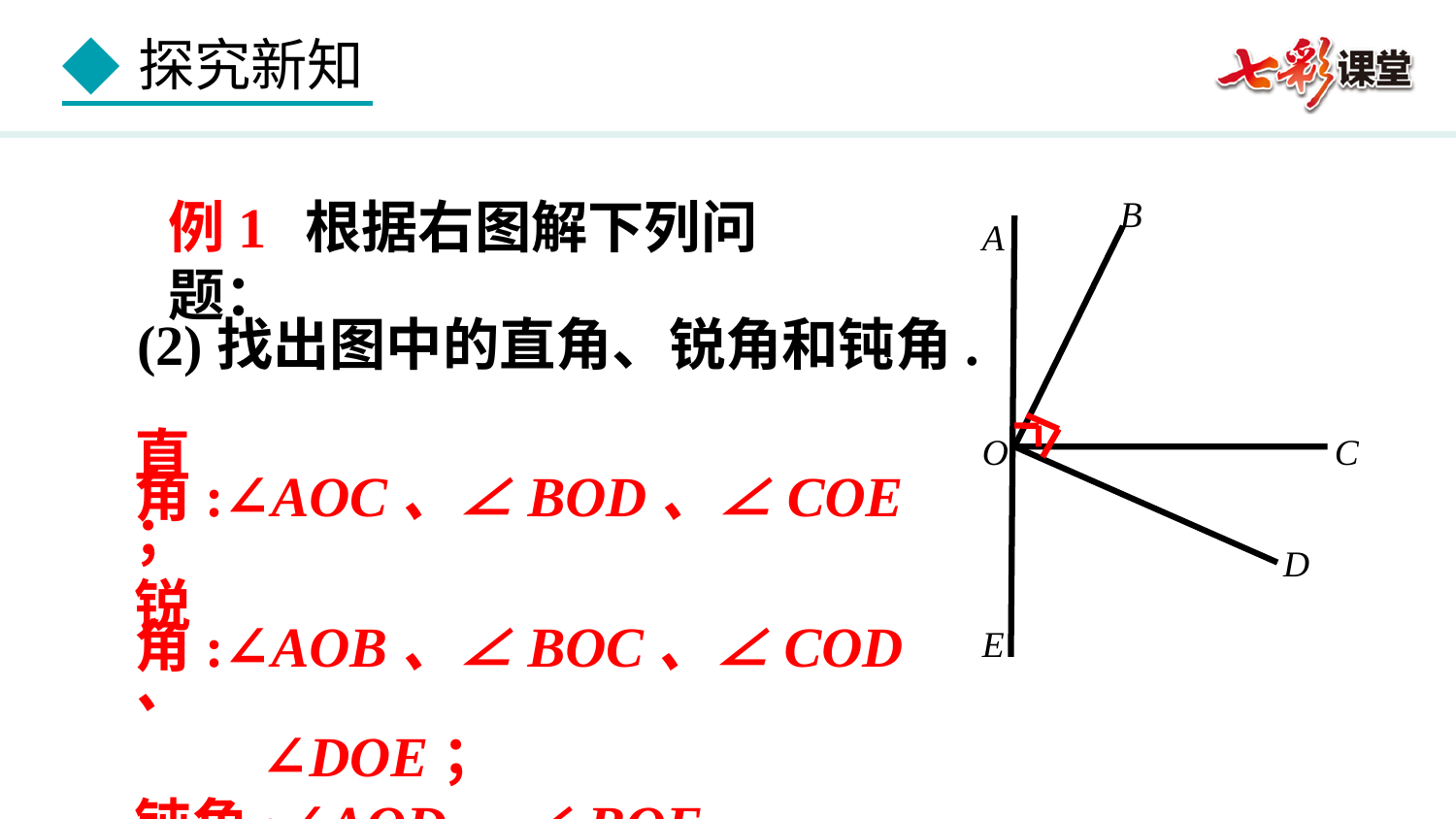

例1  根据右图解下列问题：
B
A

O
C

D
E
(2)找出图中的直角、锐角和钝角.
直角:∠AOC、∠BOD、∠COE；
锐角:∠AOB、∠BOC、∠COD、
         ∠DOE；
钝角:∠AOD、∠BOE.